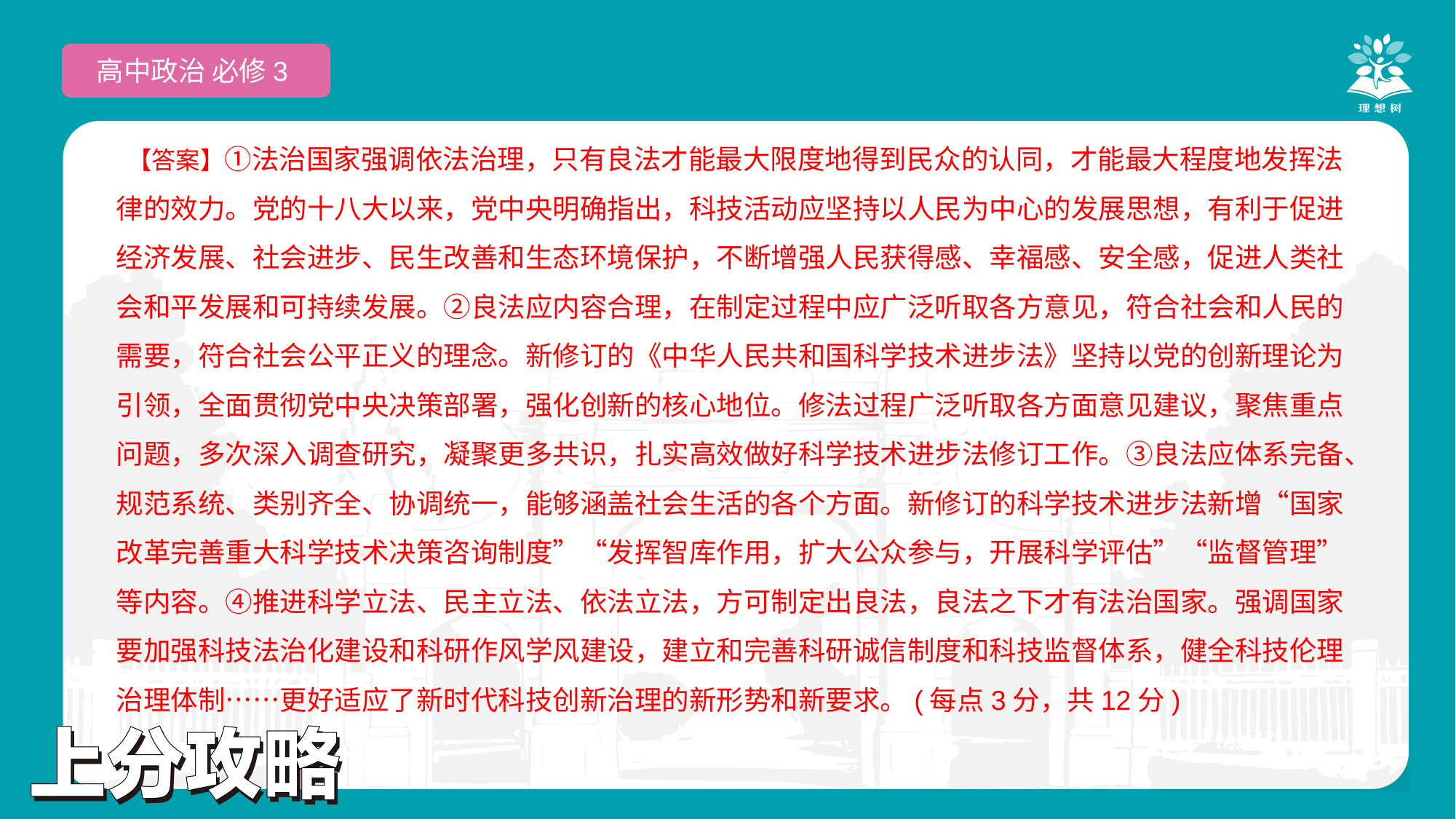

高中政治 必修3
 【答案】①法治国家强调依法治理，只有良法才能最大限度地得到民众的认同，才能最大程度地发挥法律的效力。党的十八大以来，党中央明确指出，科技活动应坚持以人民为中心的发展思想，有利于促进经济发展、社会进步、民生改善和生态环境保护，不断增强人民获得感、幸福感、安全感，促进人类社会和平发展和可持续发展。②良法应内容合理，在制定过程中应广泛听取各方意见，符合社会和人民的需要，符合社会公平正义的理念。新修订的《中华人民共和国科学技术进步法》坚持以党的创新理论为引领，全面贯彻党中央决策部署，强化创新的核心地位。修法过程广泛听取各方面意见建议，聚焦重点问题，多次深入调查研究，凝聚更多共识，扎实高效做好科学技术进步法修订工作。③良法应体系完备、规范系统、类别齐全、协调统一，能够涵盖社会生活的各个方面。新修订的科学技术进步法新增“国家改革完善重大科学技术决策咨询制度”“发挥智库作用，扩大公众参与，开展科学评估”“监督管理”等内容。④推进科学立法、民主立法、依法立法，方可制定出良法，良法之下才有法治国家。强调国家要加强科技法治化建设和科研作风学风建设，建立和完善科研诚信制度和科技监督体系，健全科技伦理治理体制……更好适应了新时代科技创新治理的新形势和新要求。(每点3分，共12分)